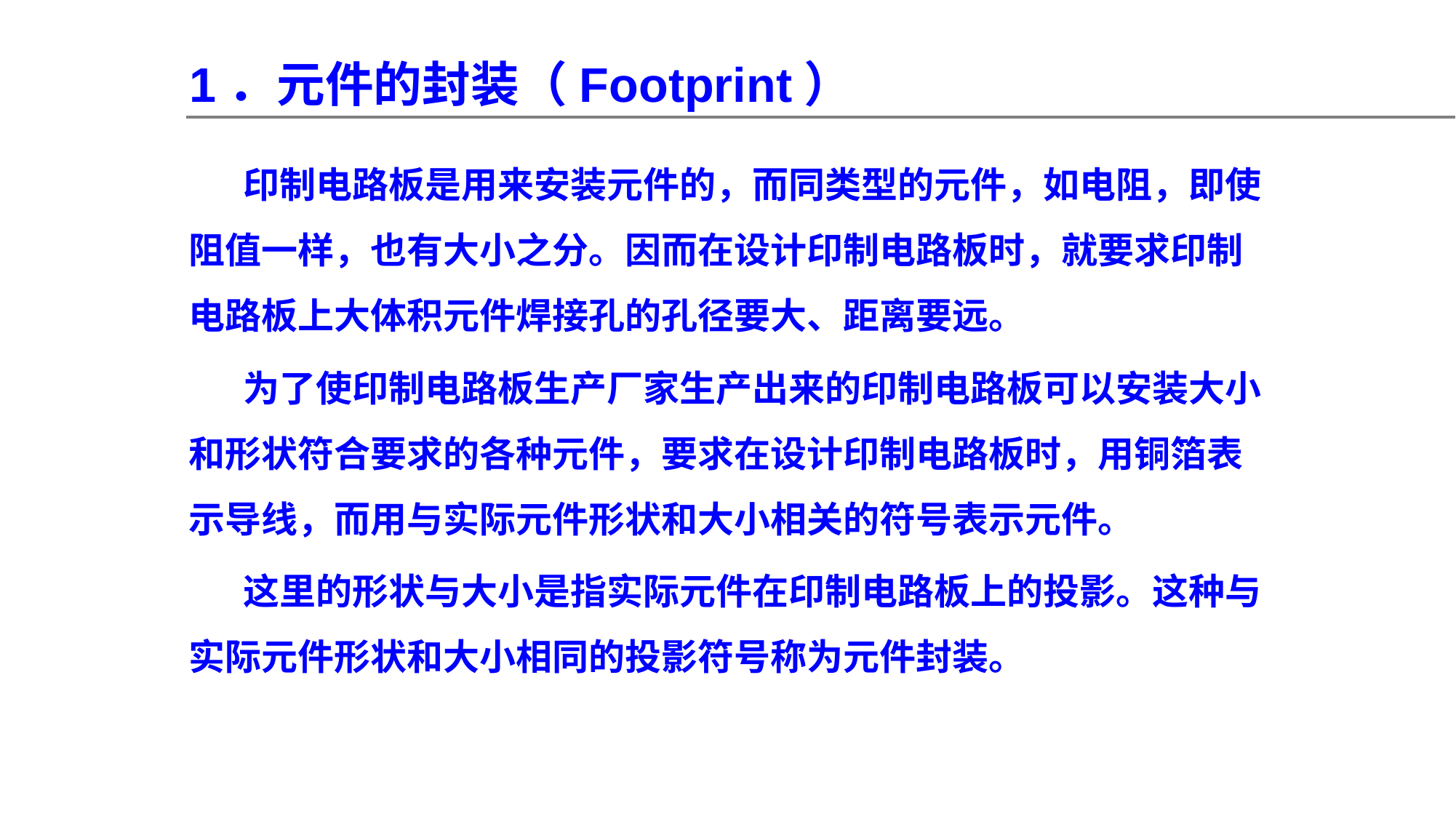

1．元件的封装（Footprint）
印制电路板是用来安装元件的，而同类型的元件，如电阻，即使阻值一样，也有大小之分。因而在设计印制电路板时，就要求印制电路板上大体积元件焊接孔的孔径要大、距离要远。
为了使印制电路板生产厂家生产出来的印制电路板可以安装大小和形状符合要求的各种元件，要求在设计印制电路板时，用铜箔表示导线，而用与实际元件形状和大小相关的符号表示元件。
这里的形状与大小是指实际元件在印制电路板上的投影。这种与实际元件形状和大小相同的投影符号称为元件封装。